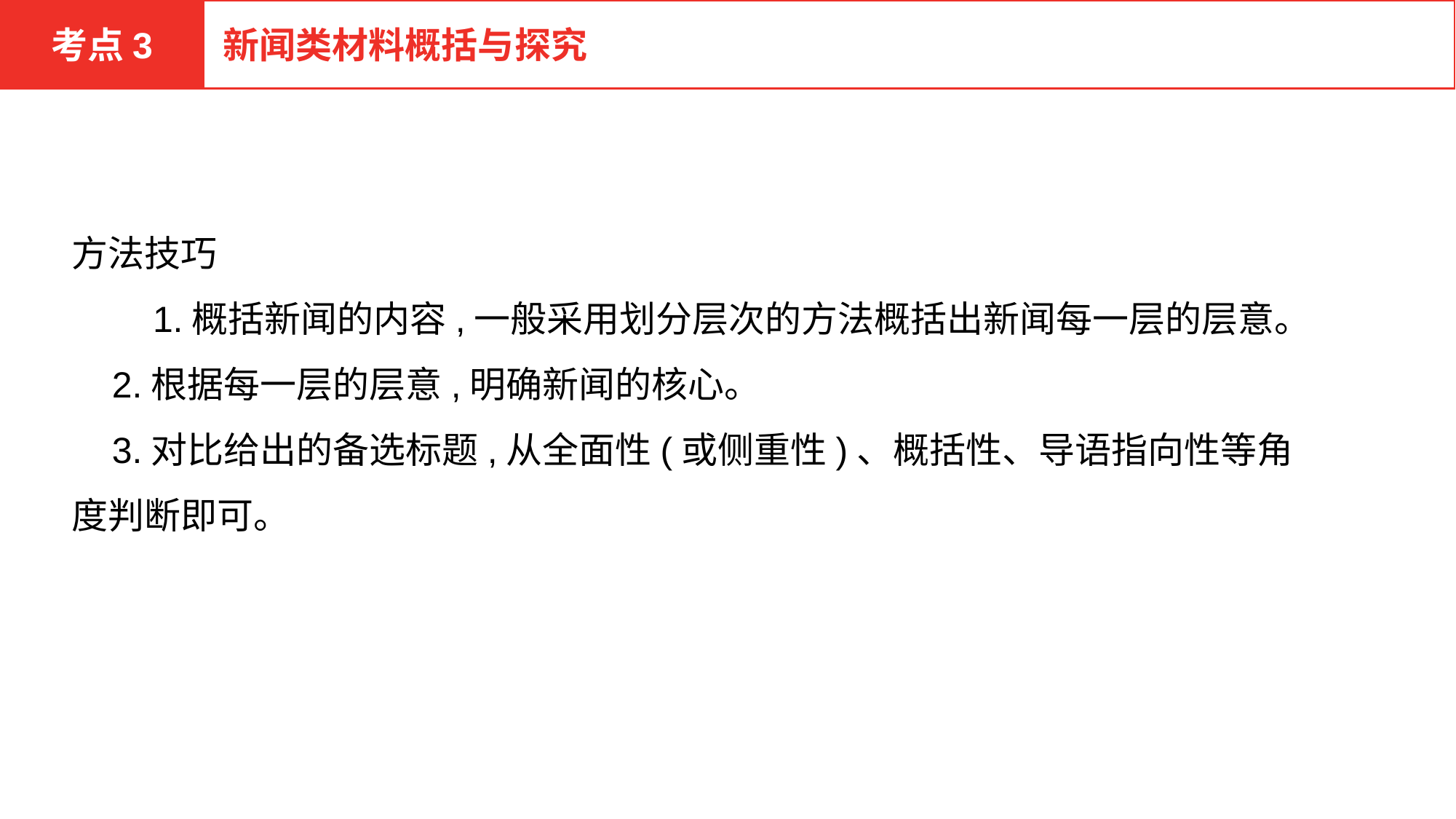

考点3
新闻类材料概括与探究
方法技巧
　　1.概括新闻的内容,一般采用划分层次的方法概括出新闻每一层的层意。
    2.根据每一层的层意,明确新闻的核心。
    3.对比给出的备选标题,从全面性(或侧重性)、概括性、导语指向性等角度判断即可。